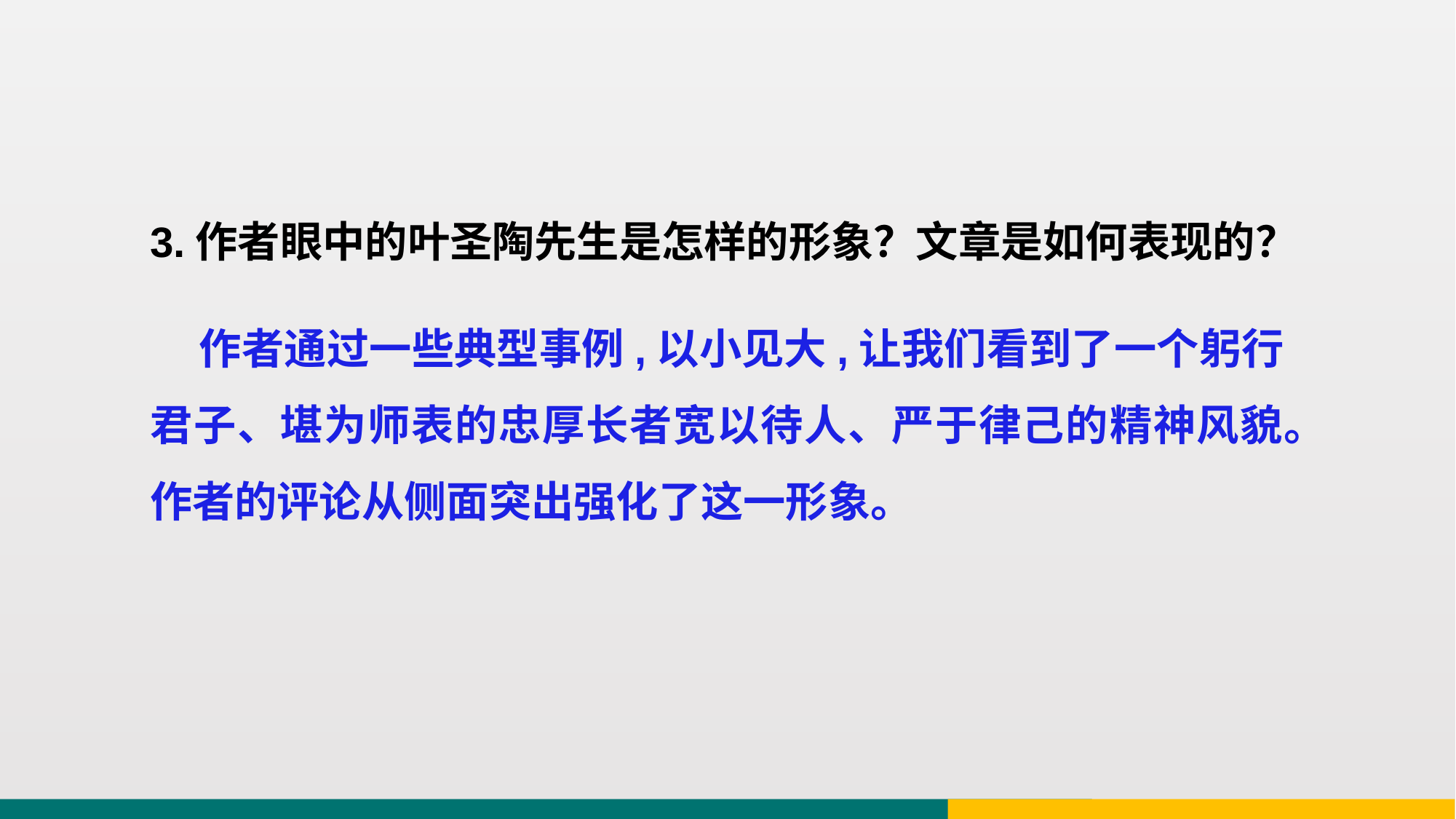

3.作者眼中的叶圣陶先生是怎样的形象？文章是如何表现的？
    作者通过一些典型事例,以小见大,让我们看到了一个躬行君子、堪为师表的忠厚长者宽以待人、严于律己的精神风貌。作者的评论从侧面突出强化了这一形象。